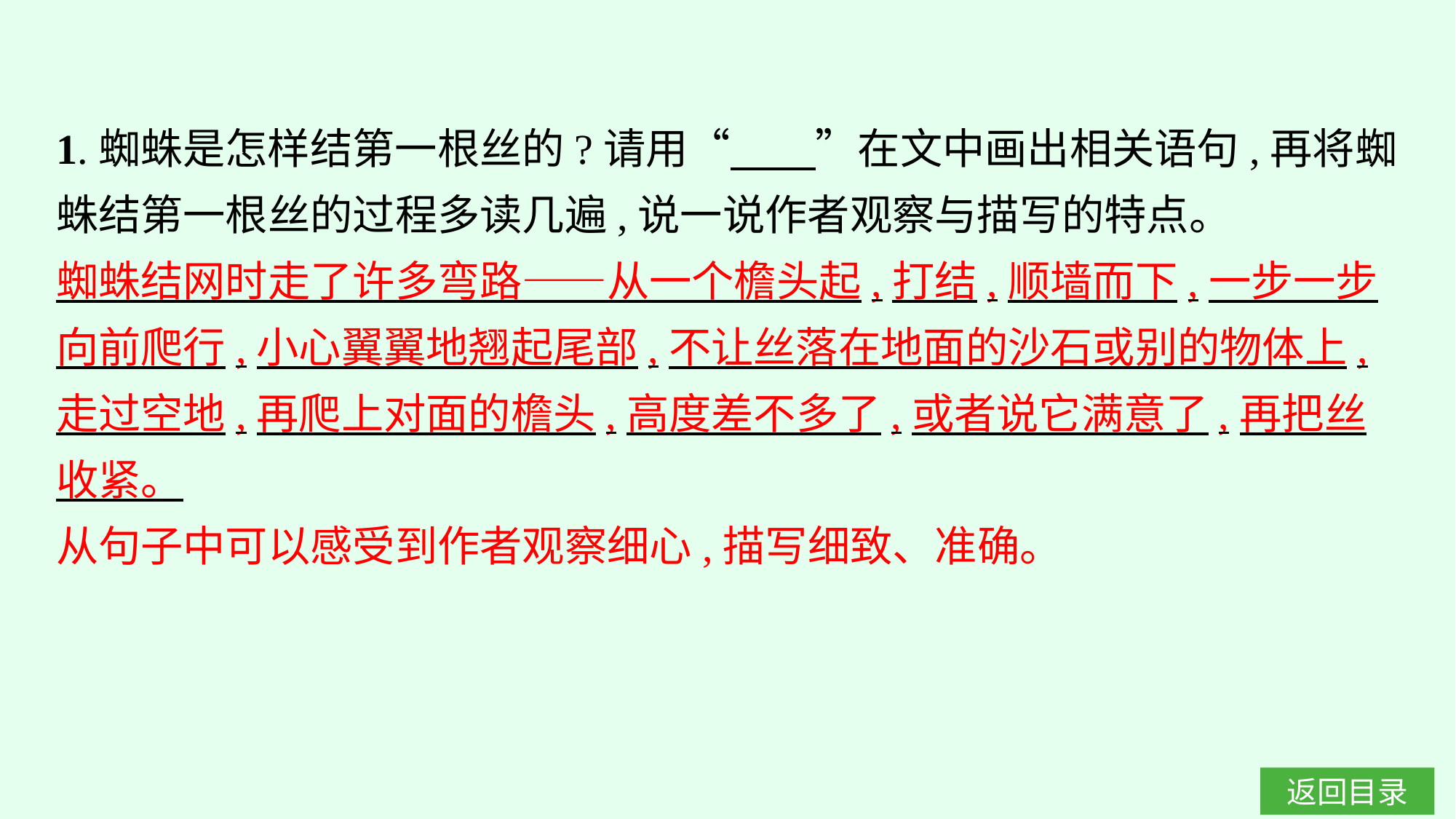

1.蜘蛛是怎样结第一根丝的?请用“　　”在文中画出相关语句,再将蜘蛛结第一根丝的过程多读几遍,说一说作者观察与描写的特点。
蜘蛛结网时走了许多弯路——从一个檐头起,打结,顺墙而下,一步一步向前爬行,小心翼翼地翘起尾部,不让丝落在地面的沙石或别的物体上,走过空地,再爬上对面的檐头,高度差不多了,或者说它满意了,再把丝收紧。
从句子中可以感受到作者观察细心,描写细致、准确。